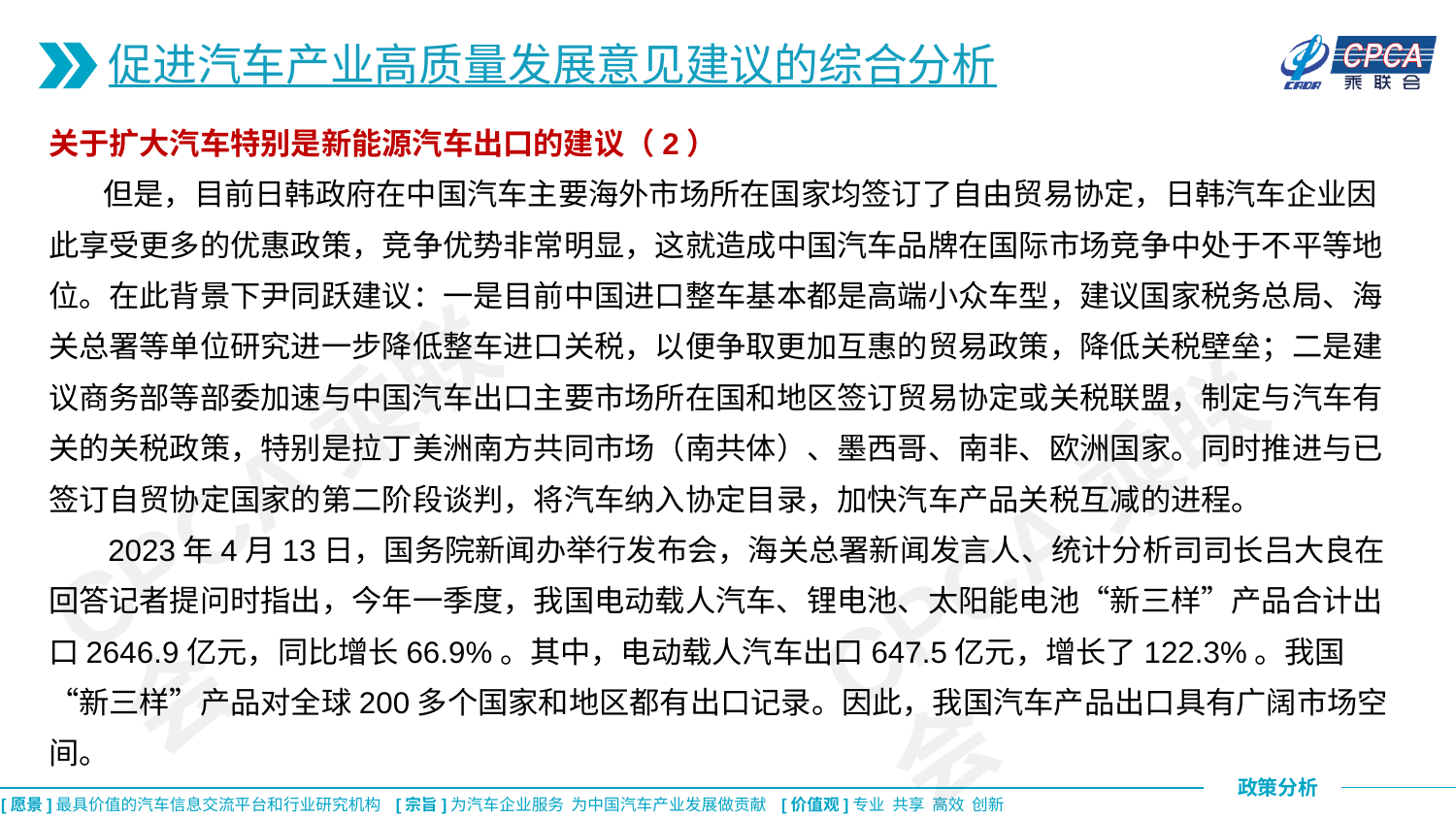

促进汽车产业高质量发展意见建议的综合分析
关于扩大汽车特别是新能源汽车出口的建议（2）
       但是，目前日韩政府在中国汽车主要海外市场所在国家均签订了自由贸易协定，日韩汽车企业因此享受更多的优惠政策，竞争优势非常明显，这就造成中国汽车品牌在国际市场竞争中处于不平等地位。在此背景下尹同跃建议：一是目前中国进口整车基本都是高端小众车型，建议国家税务总局、海关总署等单位研究进一步降低整车进口关税，以便争取更加互惠的贸易政策，降低关税壁垒；二是建议商务部等部委加速与中国汽车出口主要市场所在国和地区签订贸易协定或关税联盟，制定与汽车有关的关税政策，特别是拉丁美洲南方共同市场（南共体）、墨西哥、南非、欧洲国家。同时推进与已签订自贸协定国家的第二阶段谈判，将汽车纳入协定目录，加快汽车产品关税互减的进程。
       2023年4月13日，国务院新闻办举行发布会，海关总署新闻发言人、统计分析司司长吕大良在回答记者提问时指出，今年一季度，我国电动载人汽车、锂电池、太阳能电池“新三样”产品合计出口2646.9亿元，同比增长66.9%。其中，电动载人汽车出口647.5亿元，增长了122.3%。我国“新三样”产品对全球200多个国家和地区都有出口记录。因此，我国汽车产品出口具有广阔市场空间。
CPCA乘联会
CPCA乘联会